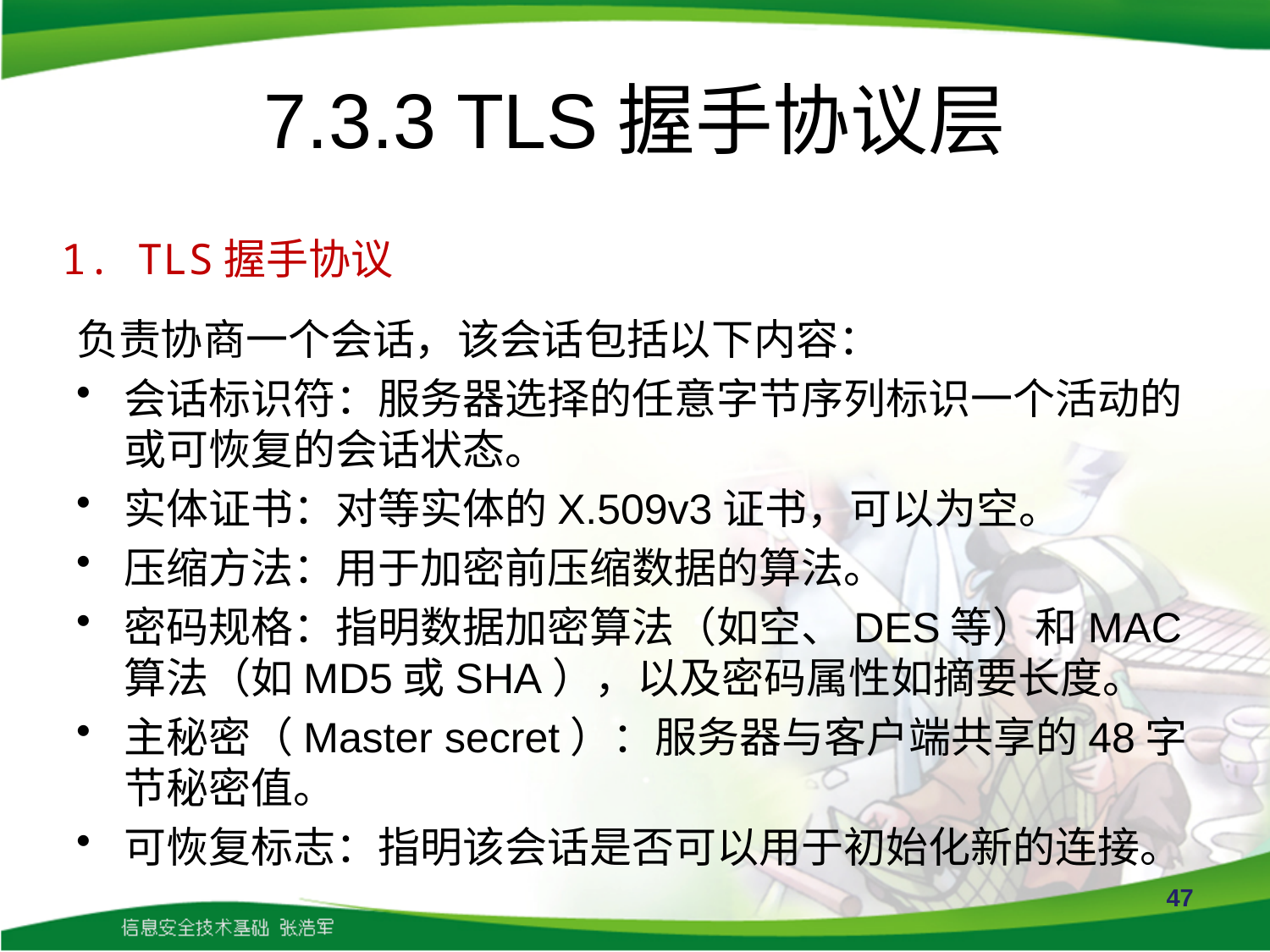

# 7.3.3 TLS握手协议层
1. TLS握手协议
负责协商一个会话，该会话包括以下内容：
会话标识符：服务器选择的任意字节序列标识一个活动的或可恢复的会话状态。
实体证书：对等实体的X.509v3证书，可以为空。
压缩方法：用于加密前压缩数据的算法。
密码规格：指明数据加密算法（如空、DES等）和MAC算法（如MD5或SHA），以及密码属性如摘要长度。
主秘密（Master secret）：服务器与客户端共享的48字节秘密值。
可恢复标志：指明该会话是否可以用于初始化新的连接。

47